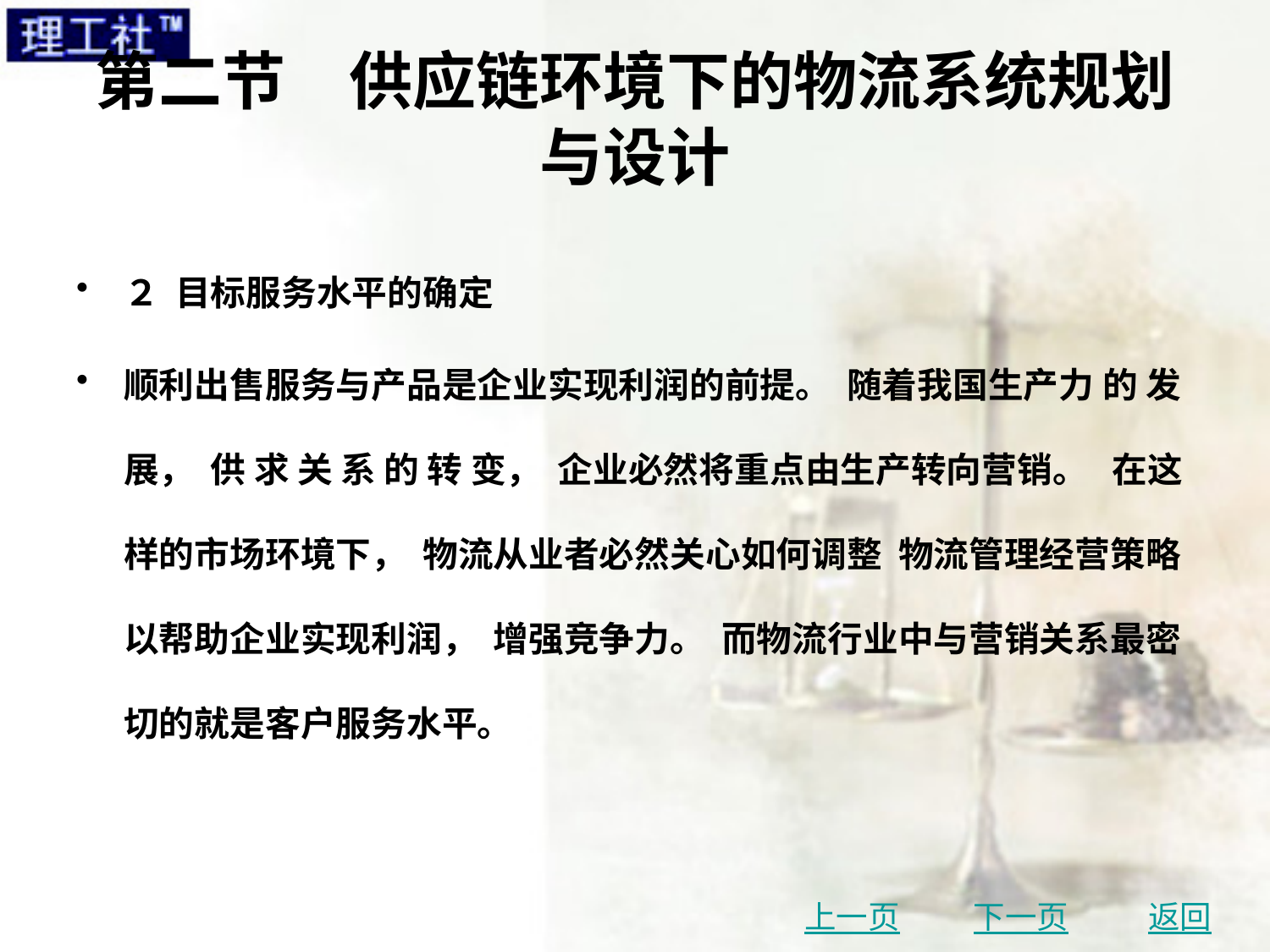

# 第二节　供应链环境下的物流系统规划与设计
２  目标服务水平的确定
顺利出售服务与产品是企业实现利润的前提。  随着我国生产力 的 发 展，  供 求 关 系 的 转 变，  企业必然将重点由生产转向营销。   在这样的市场环境下，  物流从业者必然关心如何调整  物流管理经营策略以帮助企业实现利润，  增强竞争力。  而物流行业中与营销关系最密切的就是客户服务水平。
上一页
下一页
返回